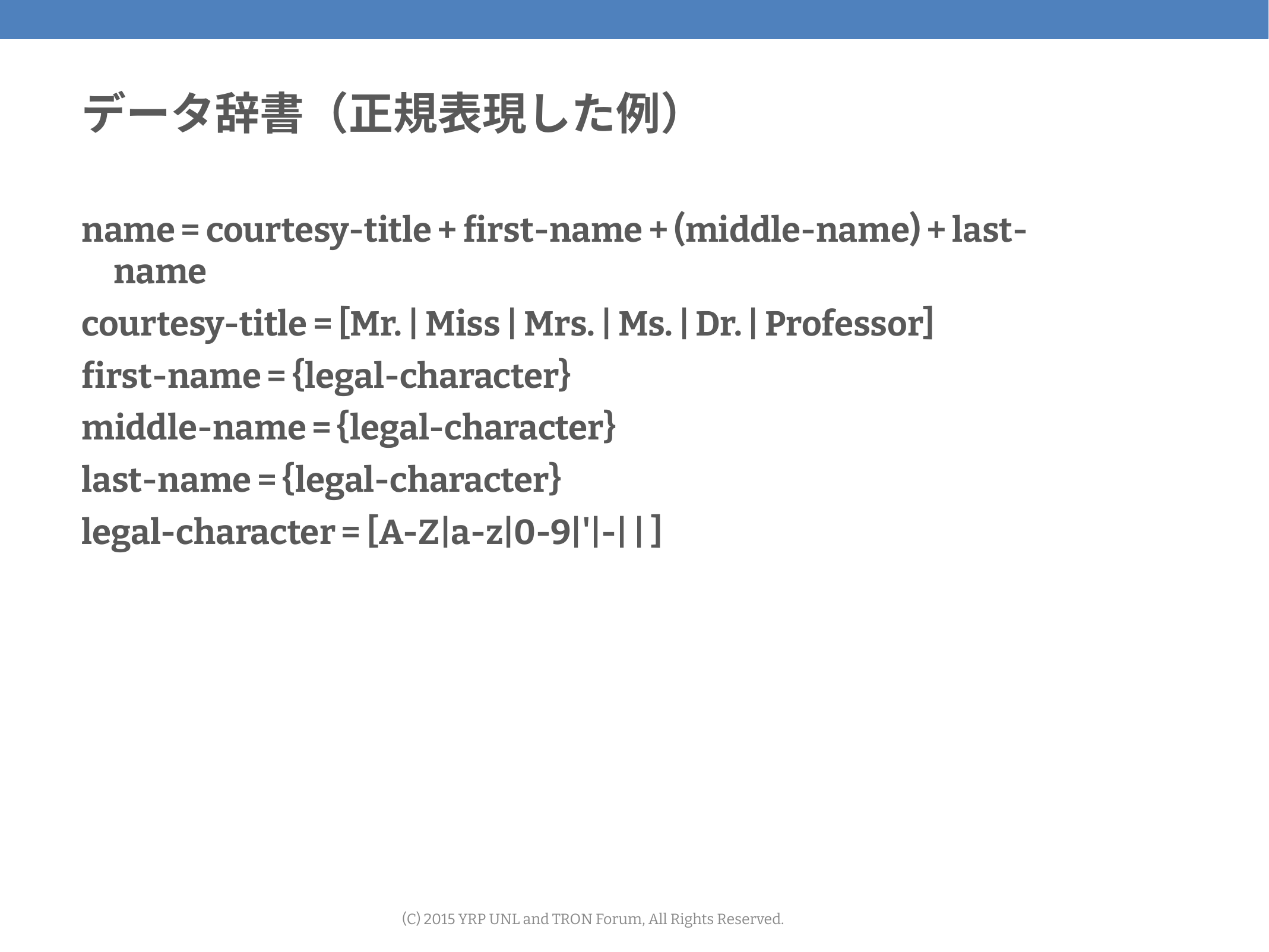

# データ辞書（正規表現した例）
name = courtesy-title + first-name + (middle-name) + last-name
courtesy-title = [Mr. | Miss | Mrs. | Ms. | Dr. | Professor]
first-name = {legal-character}
middle-name = {legal-character}
last-name = {legal-character}
legal-character = [A-Z|a-z|0-9|'|-| | ]
(C) 2015 YRP UNL and TRON Forum, All Rights Reserved.
58